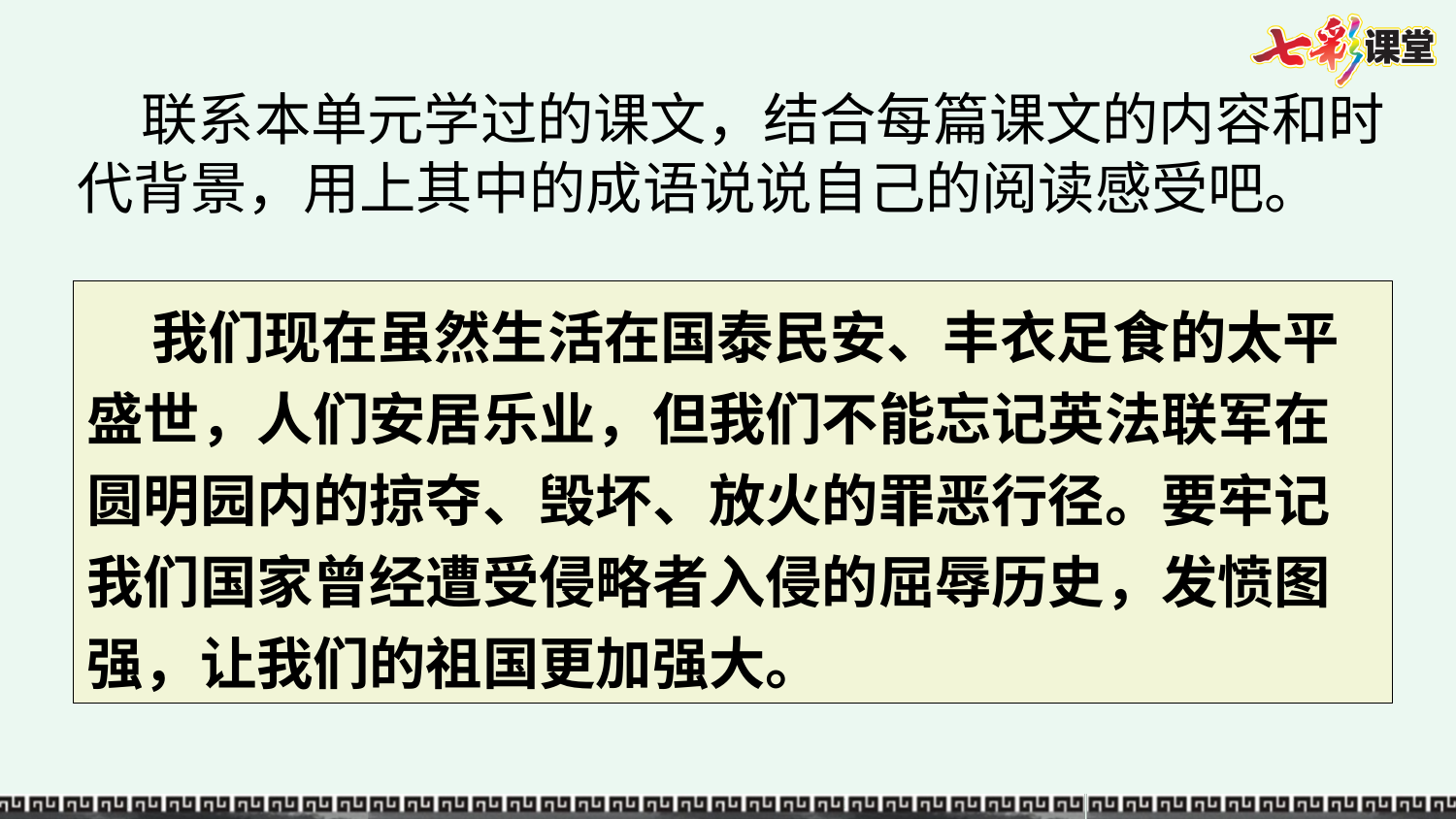

联系本单元学过的课文，结合每篇课文的内容和时代背景，用上其中的成语说说自己的阅读感受吧。
    我们现在虽然生活在国泰民安、丰衣足食的太平盛世，人们安居乐业，但我们不能忘记英法联军在圆明园内的掠夺、毁坏、放火的罪恶行径。要牢记我们国家曾经遭受侵略者入侵的屈辱历史，发愤图强，让我们的祖国更加强大。